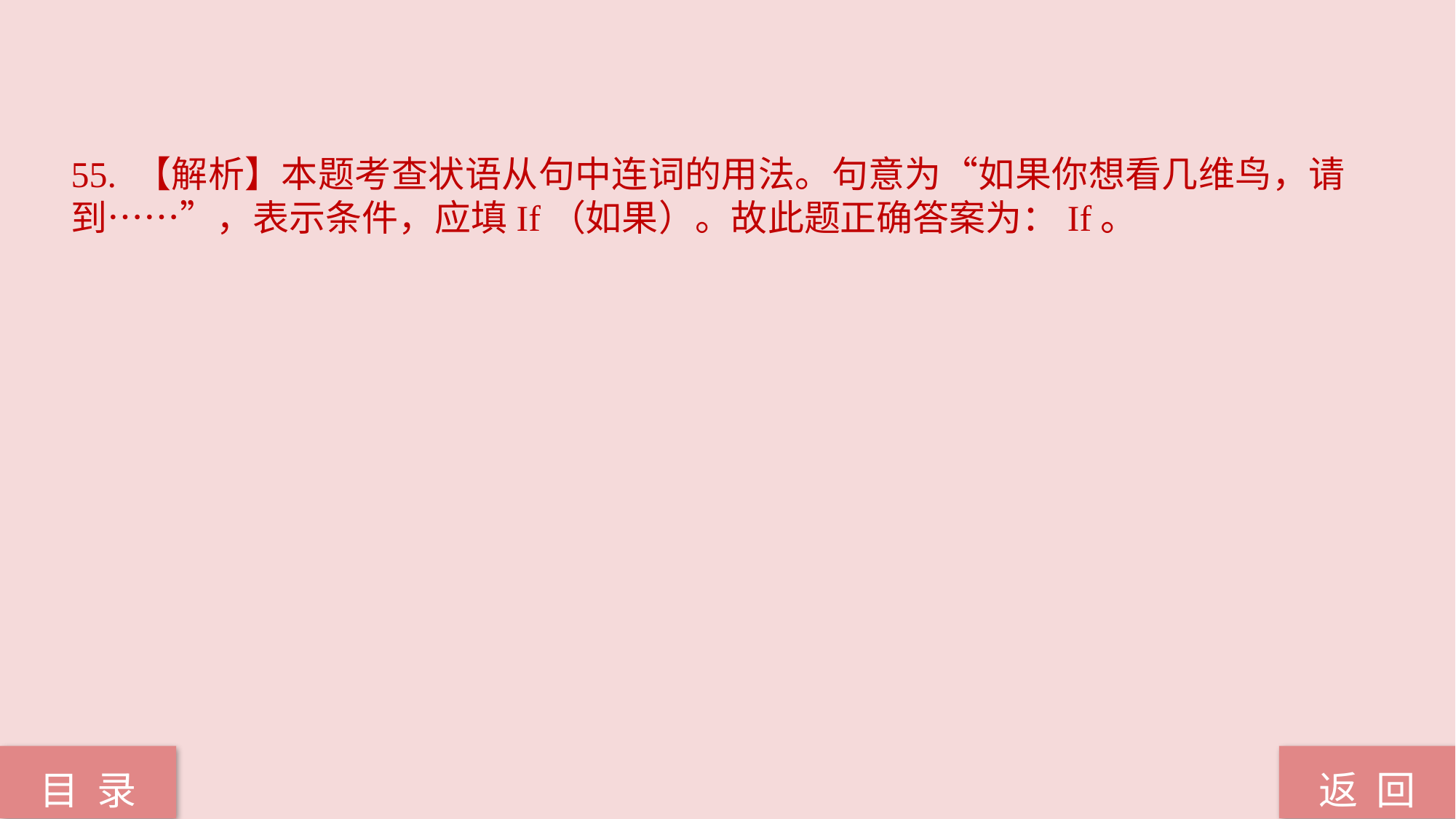

55. 【解析】本题考查状语从句中连词的用法。句意为“如果你想看几维鸟，请到……”，表示条件，应填If（如果）。故此题正确答案为：If。
返  回